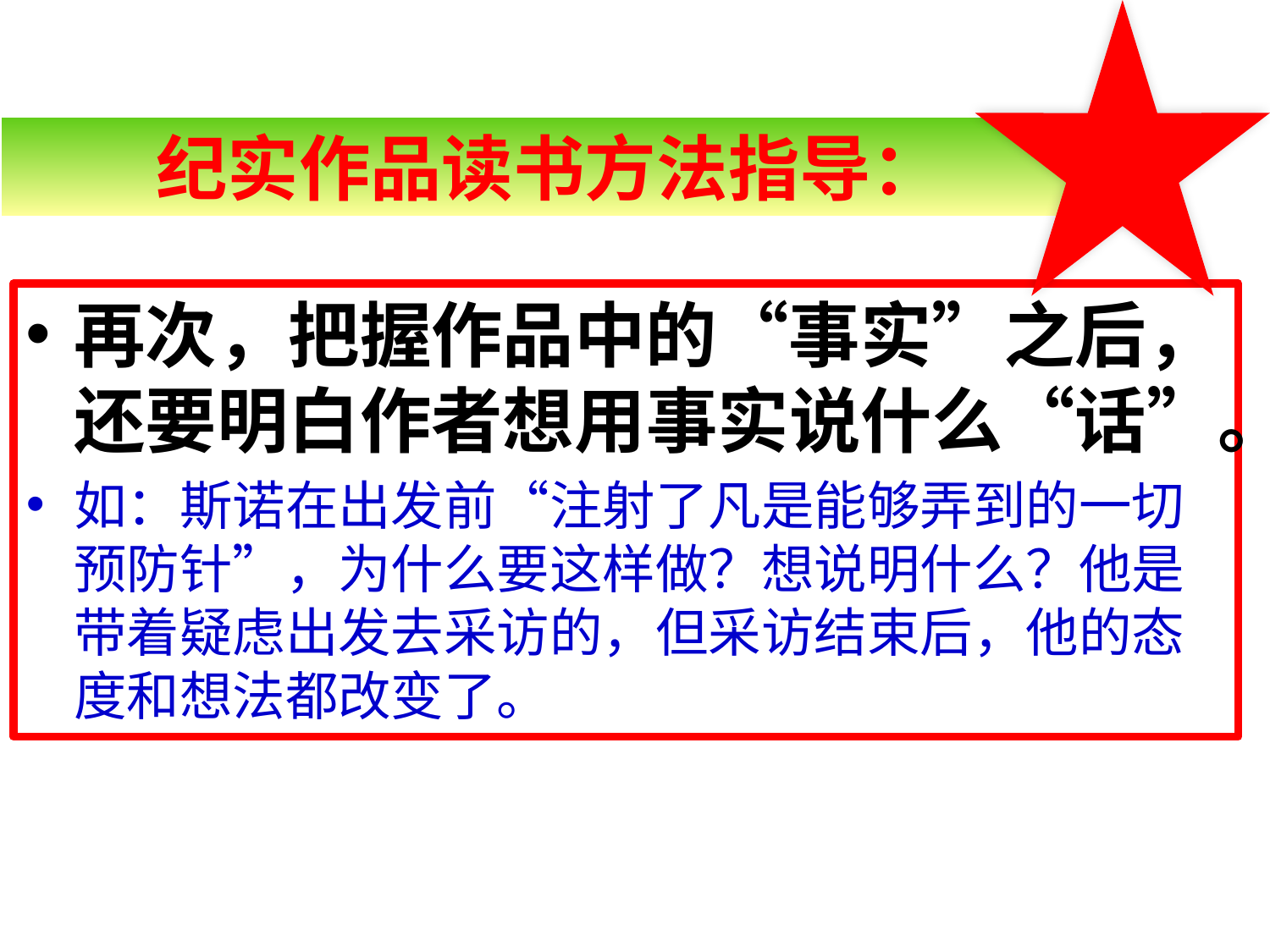

#
纪实作品读书方法指导：
再次，把握作品中的“事实”之后，还要明白作者想用事实说什么“话”。
如：斯诺在出发前“注射了凡是能够弄到的一切预防针”，为什么要这样做？想说明什么？他是带着疑虑出发去采访的，但采访结束后，他的态度和想法都改变了。